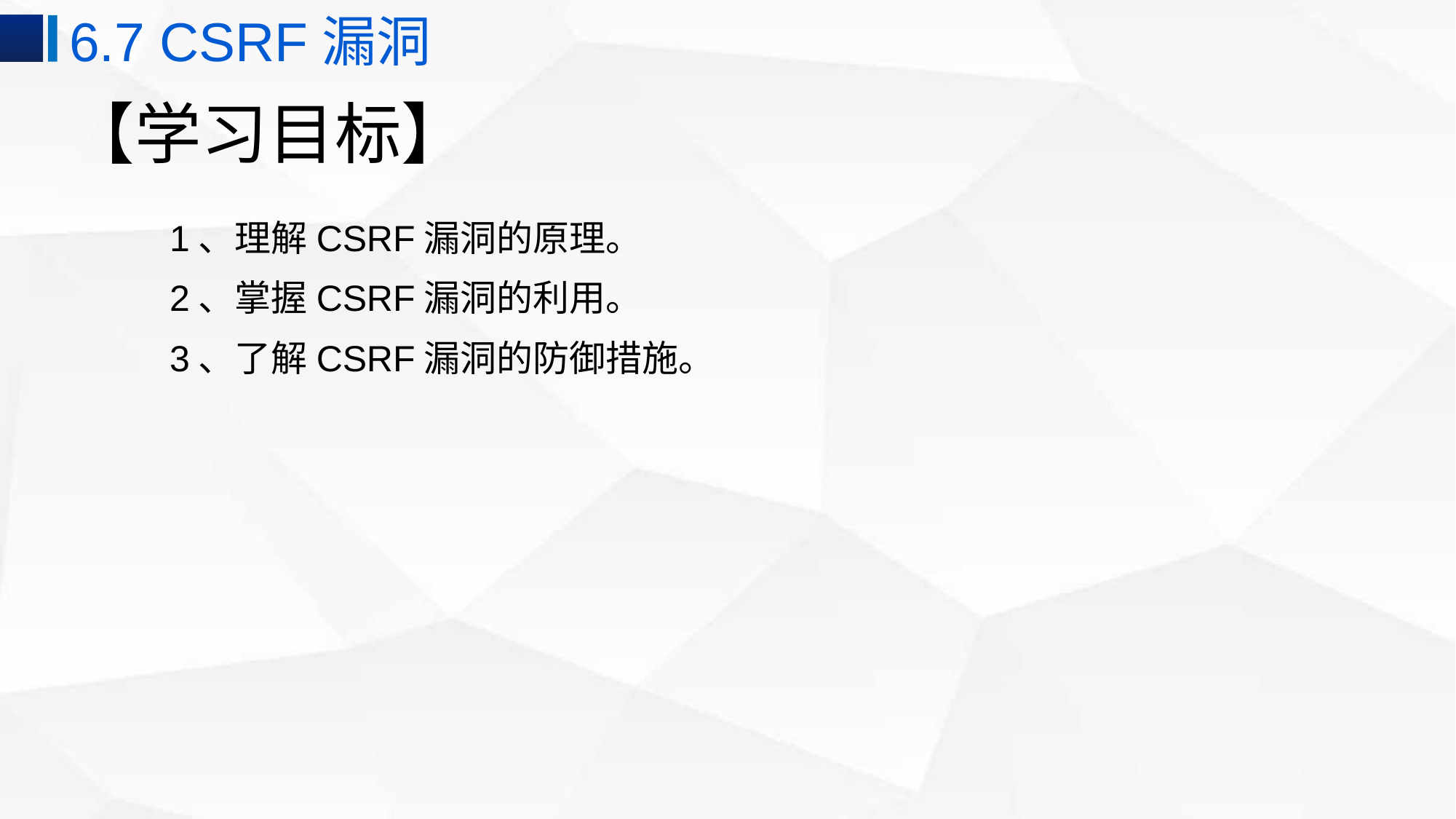

6.7 CSRF漏洞

# 【学习目标】
1、理解CSRF漏洞的原理。
2、掌握CSRF漏洞的利用。
3、了解CSRF漏洞的防御措施。